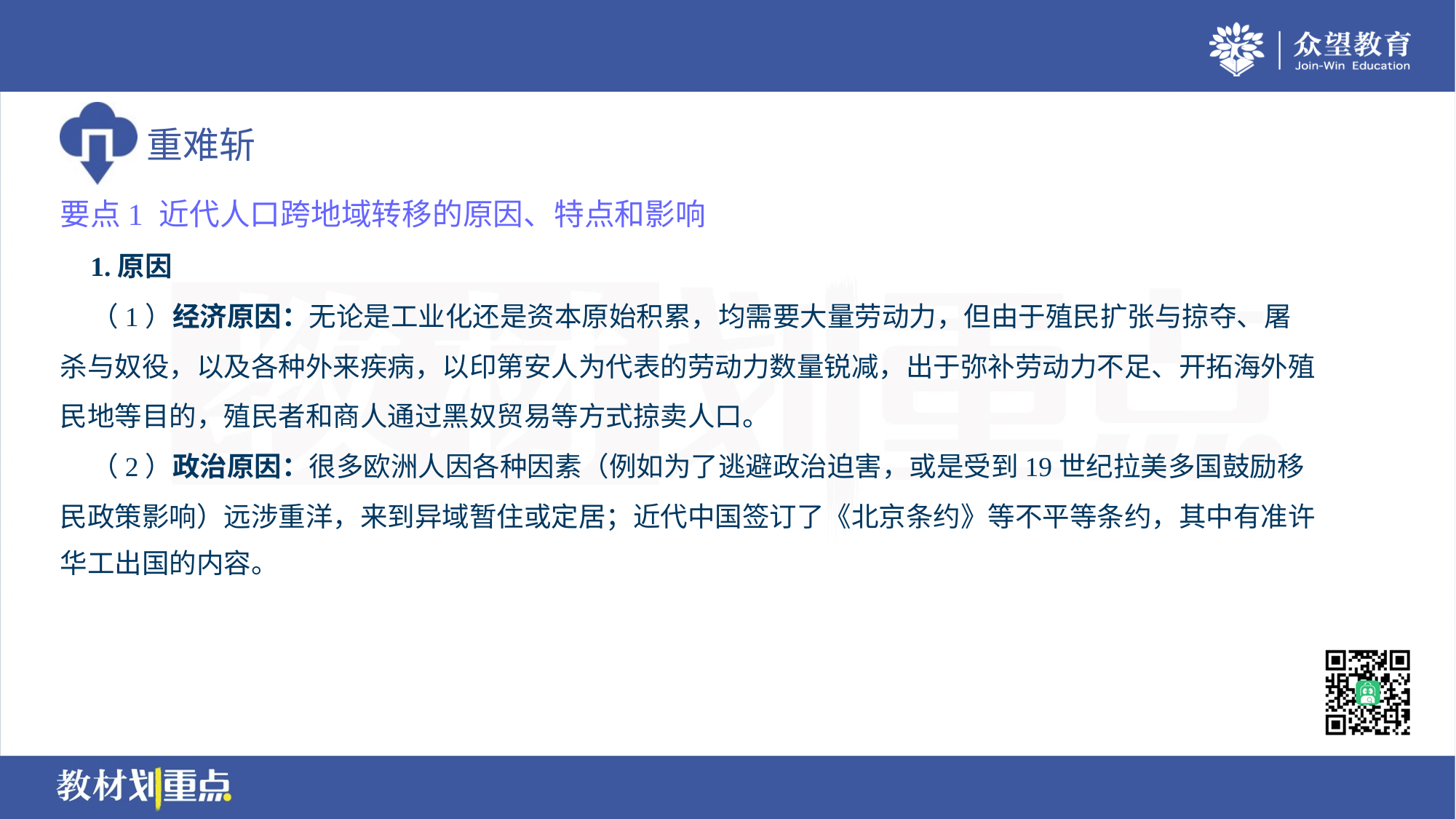

要点1 近代人口跨地域转移的原因、特点和影响
    1.原因
    （1）经济原因：无论是工业化还是资本原始积累，均需要大量劳动力，但由于殖民扩张与掠夺、屠
杀与奴役，以及各种外来疾病，以印第安人为代表的劳动力数量锐减，出于弥补劳动力不足、开拓海外殖
民地等目的，殖民者和商人通过黑奴贸易等方式掠卖人口。
    （2）政治原因：很多欧洲人因各种因素（例如为了逃避政治迫害，或是受到19世纪拉美多国鼓励移
民政策影响）远涉重洋，来到异域暂住或定居；近代中国签订了《北京条约》等不平等条约，其中有准许
华工出国的内容。